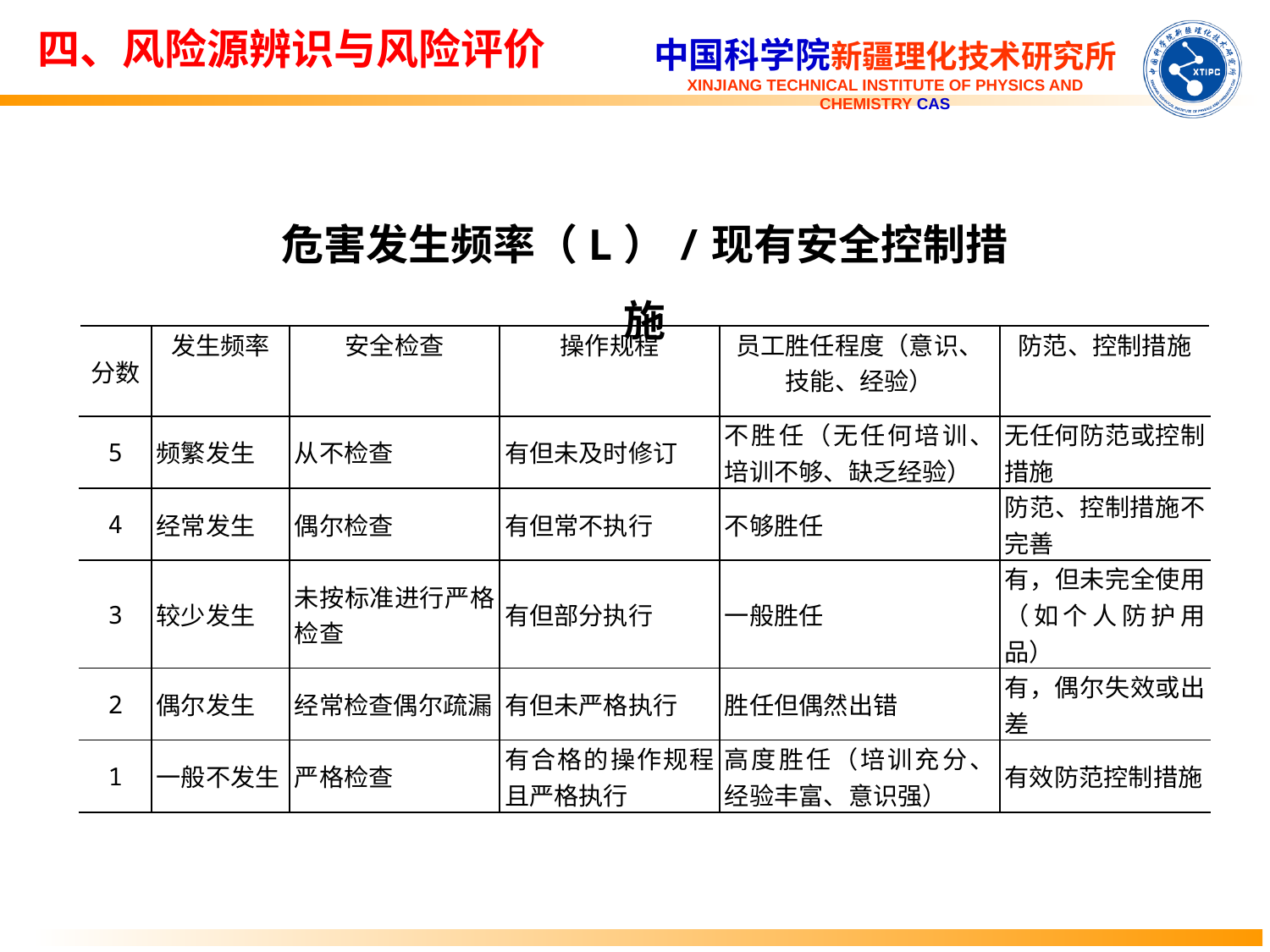

四、风险源辨识与风险评价
危害发生频率（L）/现有安全控制措施
| 分数 | 发生频率 | 安全检查 | 操作规程 | 员工胜任程度（意识、技能、经验） | 防范、控制措施 |
| --- | --- | --- | --- | --- | --- |
| 5 | 频繁发生 | 从不检查 | 有但未及时修订 | 不胜任（无任何培训、培训不够、缺乏经验） | 无任何防范或控制措施 |
| 4 | 经常发生 | 偶尔检查 | 有但常不执行 | 不够胜任 | 防范、控制措施不完善 |
| 3 | 较少发生 | 未按标准进行严格检查 | 有但部分执行 | 一般胜任 | 有，但未完全使用（如个人防护用品） |
| 2 | 偶尔发生 | 经常检查偶尔疏漏 | 有但未严格执行 | 胜任但偶然出错 | 有，偶尔失效或出差 |
| 1 | 一般不发生 | 严格检查 | 有合格的操作规程且严格执行 | 高度胜任（培训充分、经验丰富、意识强） | 有效防范控制措施 |